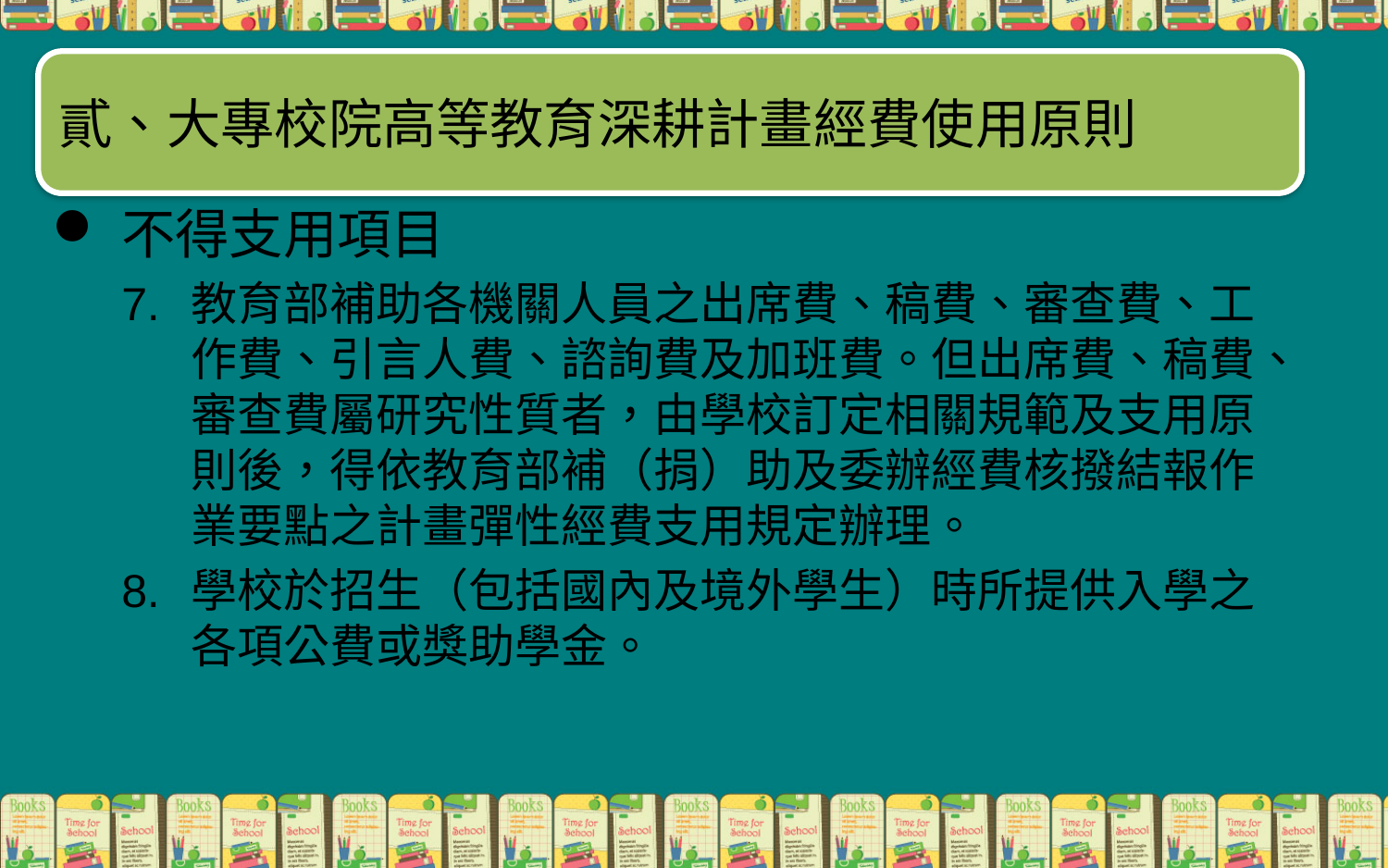

貳、大專校院高等教育深耕計畫經費使用原則
不得支用項目
教育部補助各機關人員之出席費、稿費、審查費、工作費、引言人費、諮詢費及加班費。但出席費、稿費、審查費屬研究性質者，由學校訂定相關規範及支用原則後，得依教育部補（捐）助及委辦經費核撥結報作業要點之計畫彈性經費支用規定辦理。
學校於招生（包括國內及境外學生）時所提供入學之各項公費或獎助學金。